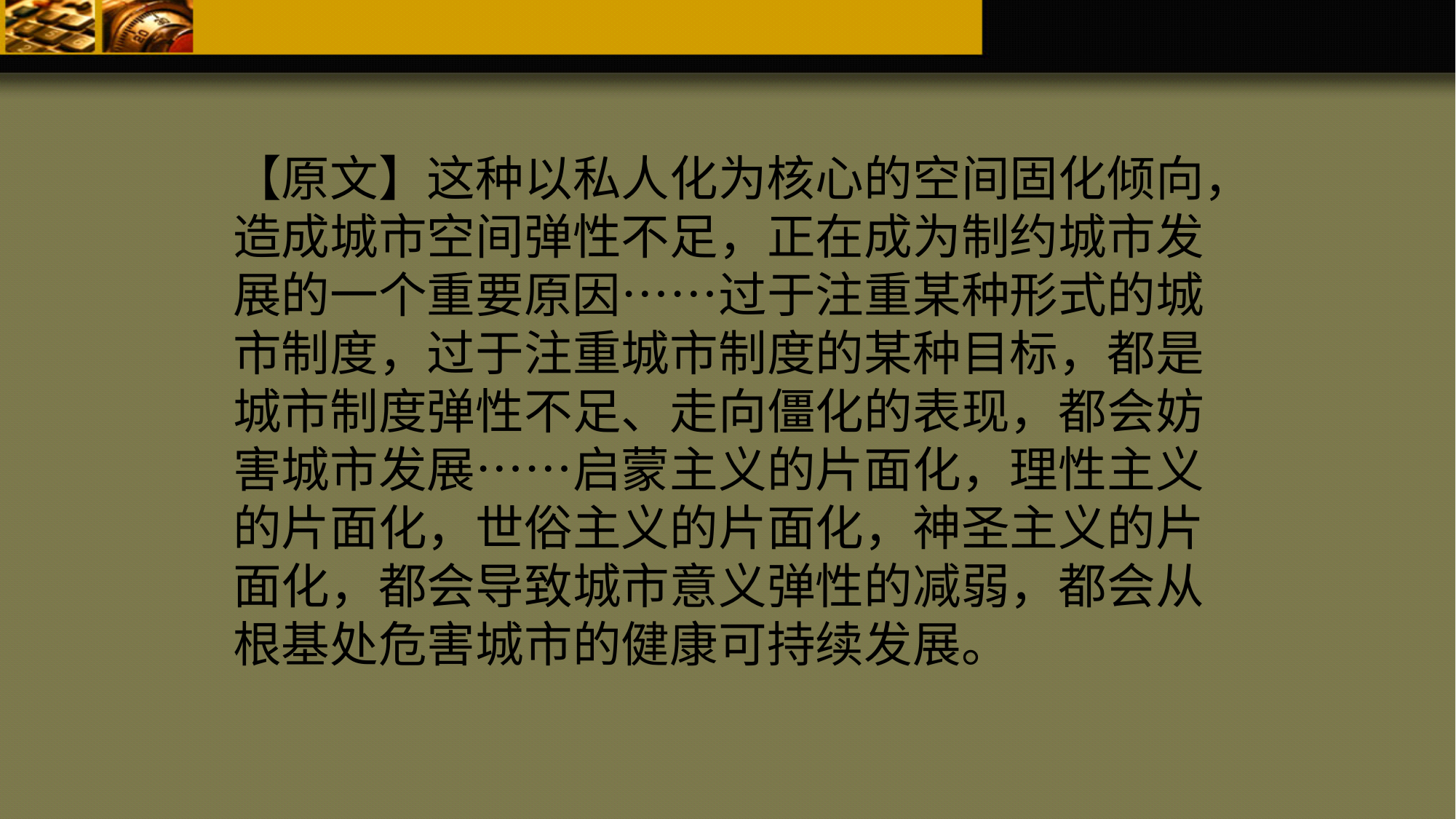

【原文】这种以私人化为核心的空间固化倾向，造成城市空间弹性不足，正在成为制约城市发展的一个重要原因……过于注重某种形式的城市制度，过于注重城市制度的某种目标，都是城市制度弹性不足、走向僵化的表现，都会妨害城市发展……启蒙主义的片面化，理性主义的片面化，世俗主义的片面化，神圣主义的片面化，都会导致城市意义弹性的减弱，都会从根基处危害城市的健康可持续发展。